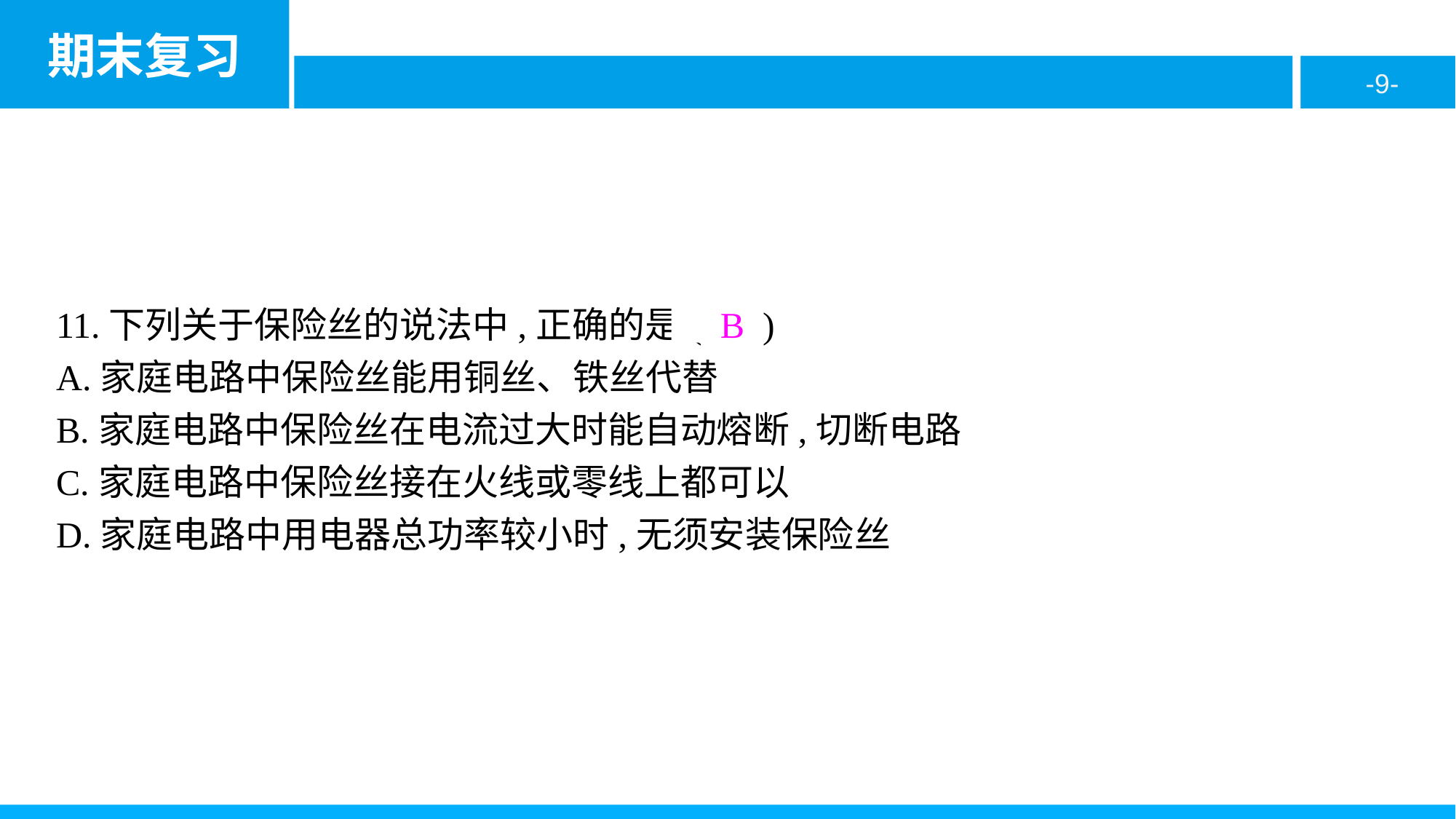

11.下列关于保险丝的说法中,正确的是(  B  )
A.家庭电路中保险丝能用铜丝、铁丝代替
B.家庭电路中保险丝在电流过大时能自动熔断,切断电路
C.家庭电路中保险丝接在火线或零线上都可以
D.家庭电路中用电器总功率较小时,无须安装保险丝